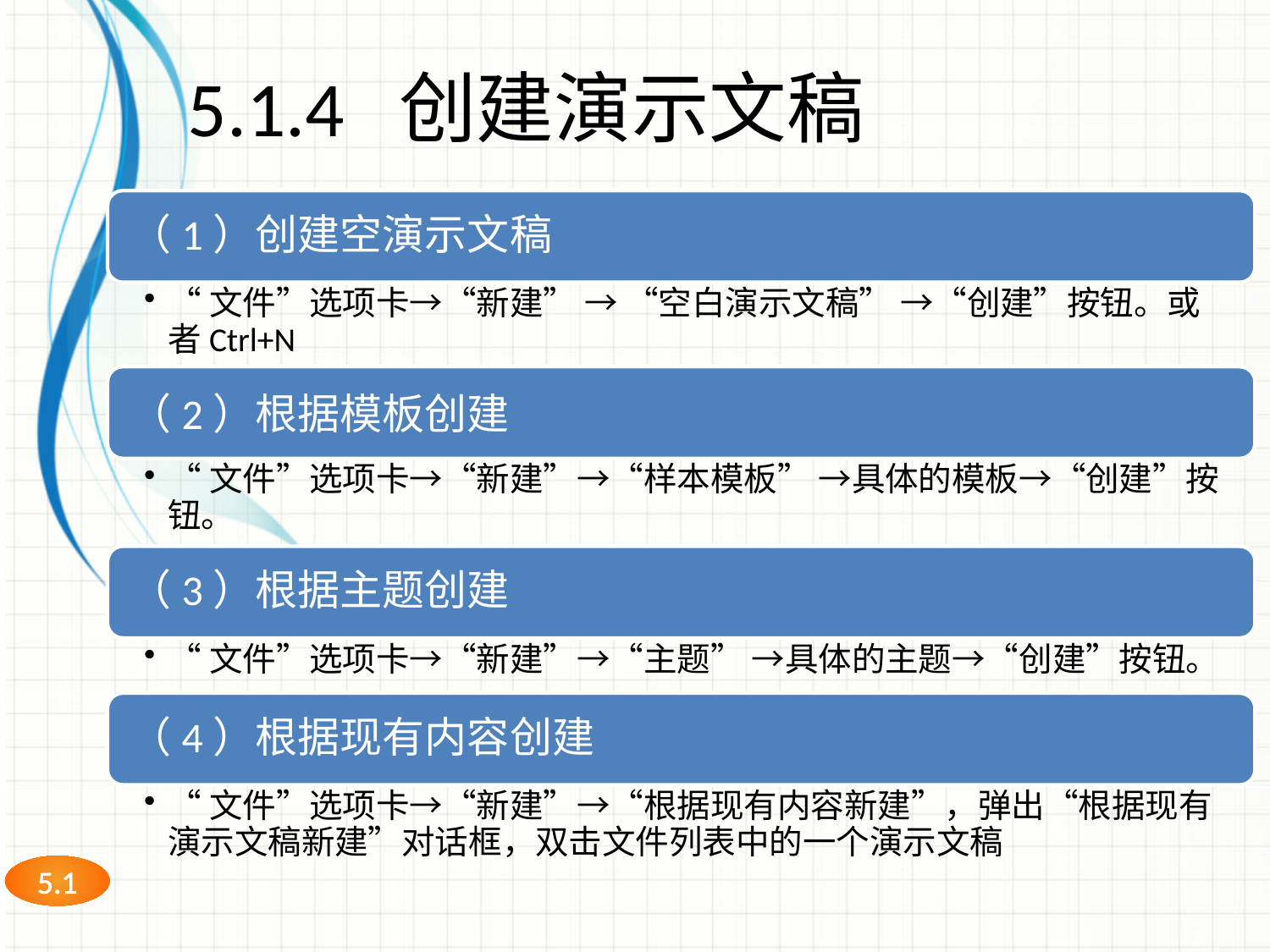

# 5.1.4  创建演示文稿
（1）创建空演示文稿
“文件”选项卡→“新建” → “空白演示文稿” →“创建”按钮。或者Ctrl+N
（2）根据模板创建
“文件”选项卡→“新建”→“样本模板” →具体的模板→“创建”按钮。
（3）根据主题创建
“文件”选项卡→“新建”→“主题” →具体的主题→“创建”按钮。
（4）根据现有内容创建
“文件”选项卡→“新建”→“根据现有内容新建”，弹出“根据现有演示文稿新建”对话框，双击文件列表中的一个演示文稿